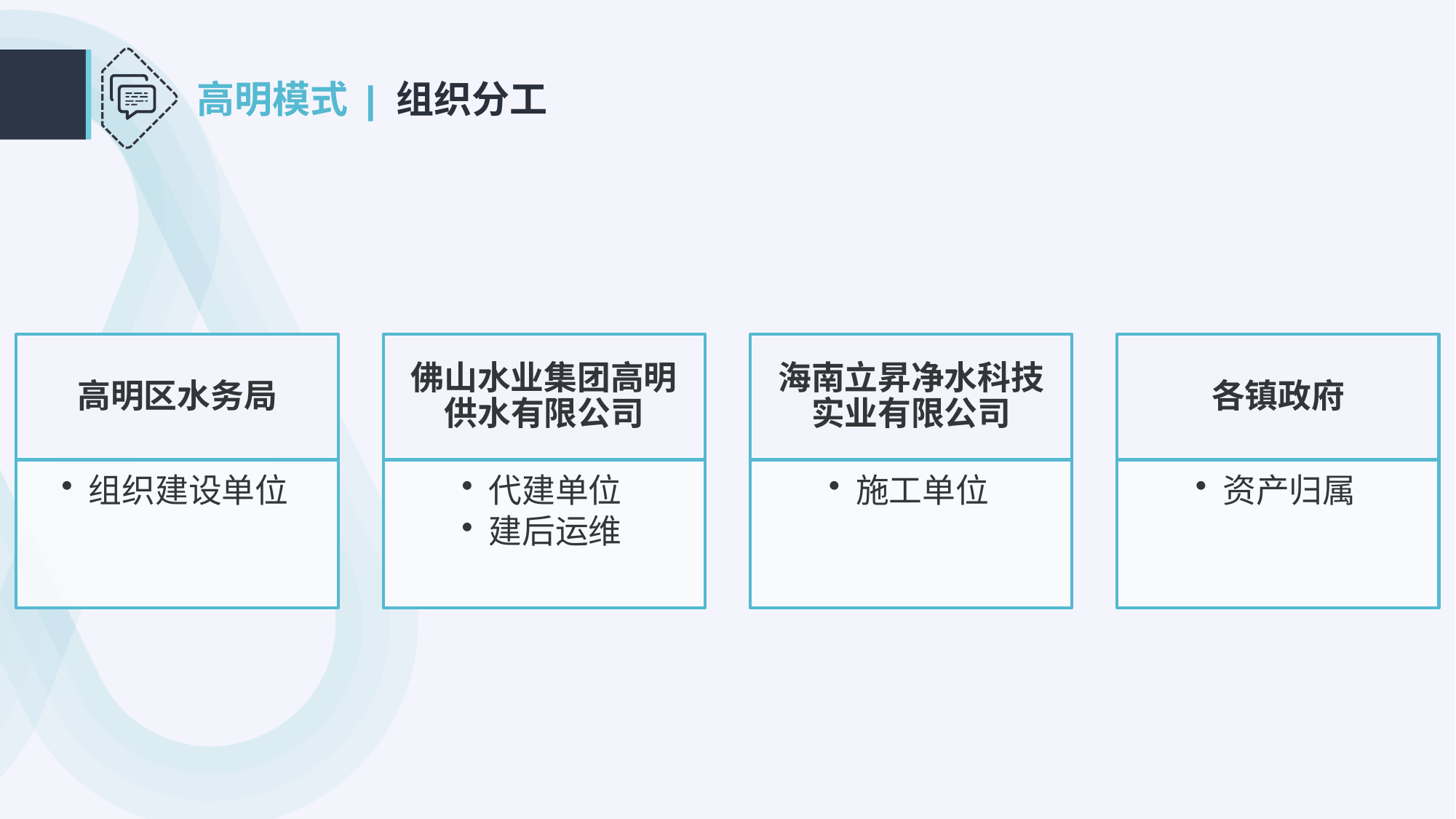

高明模式 | 组织分工

高明区水务局
组织建设单位
佛山水业集团高明供水有限公司
代建单位
建后运维
海南立昇净水科技实业有限公司
施工单位
各镇政府
资产归属